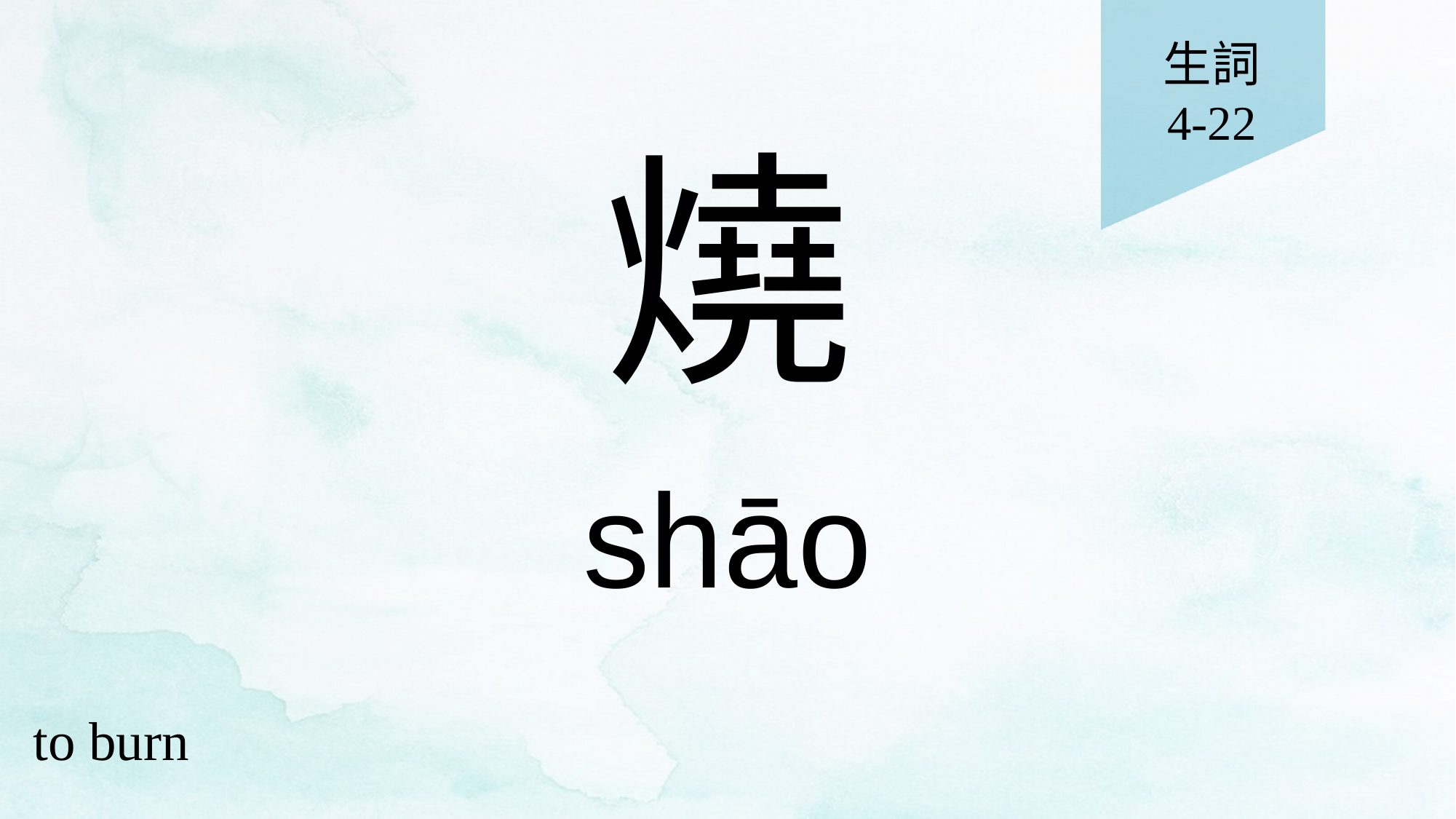

生詞
4-22
# 燒
shāo
to burn